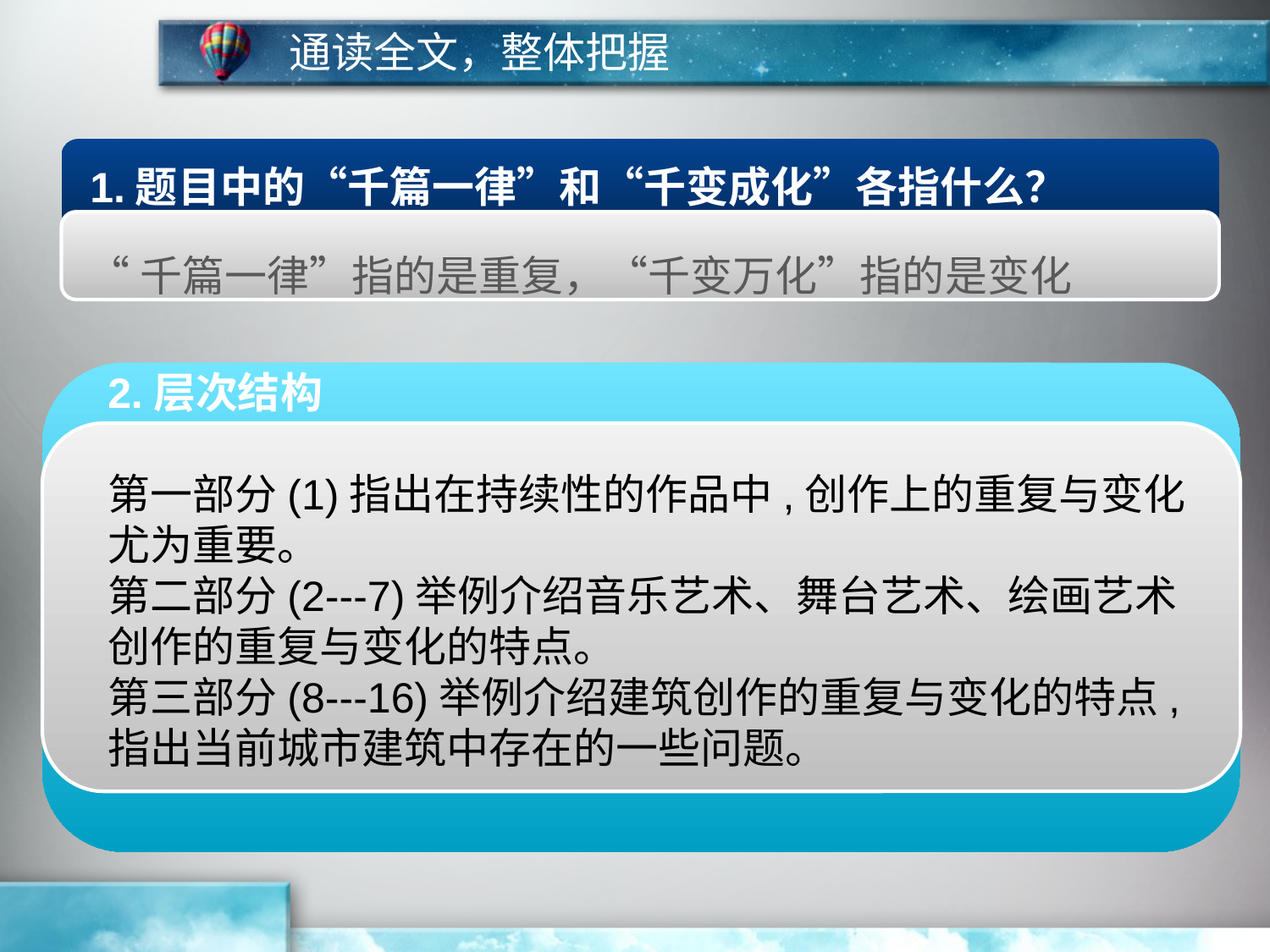

通读全文，整体把握

 1.题目中的“千篇一律”和“千变成化”各指什么？

 “千篇一律”指的是重复，“千变万化”指的是变化

2.层次结构

第一部分(1)指出在持续性的作品中,创作上的重复与变化尤为重要。
第二部分(2---7)举例介绍音乐艺术、舞台艺术、绘画艺术创作的重复与变化的特点。
第三部分(8---16)举例介绍建筑创作的重复与变化的特点,指出当前城市建筑中存在的一些问题。